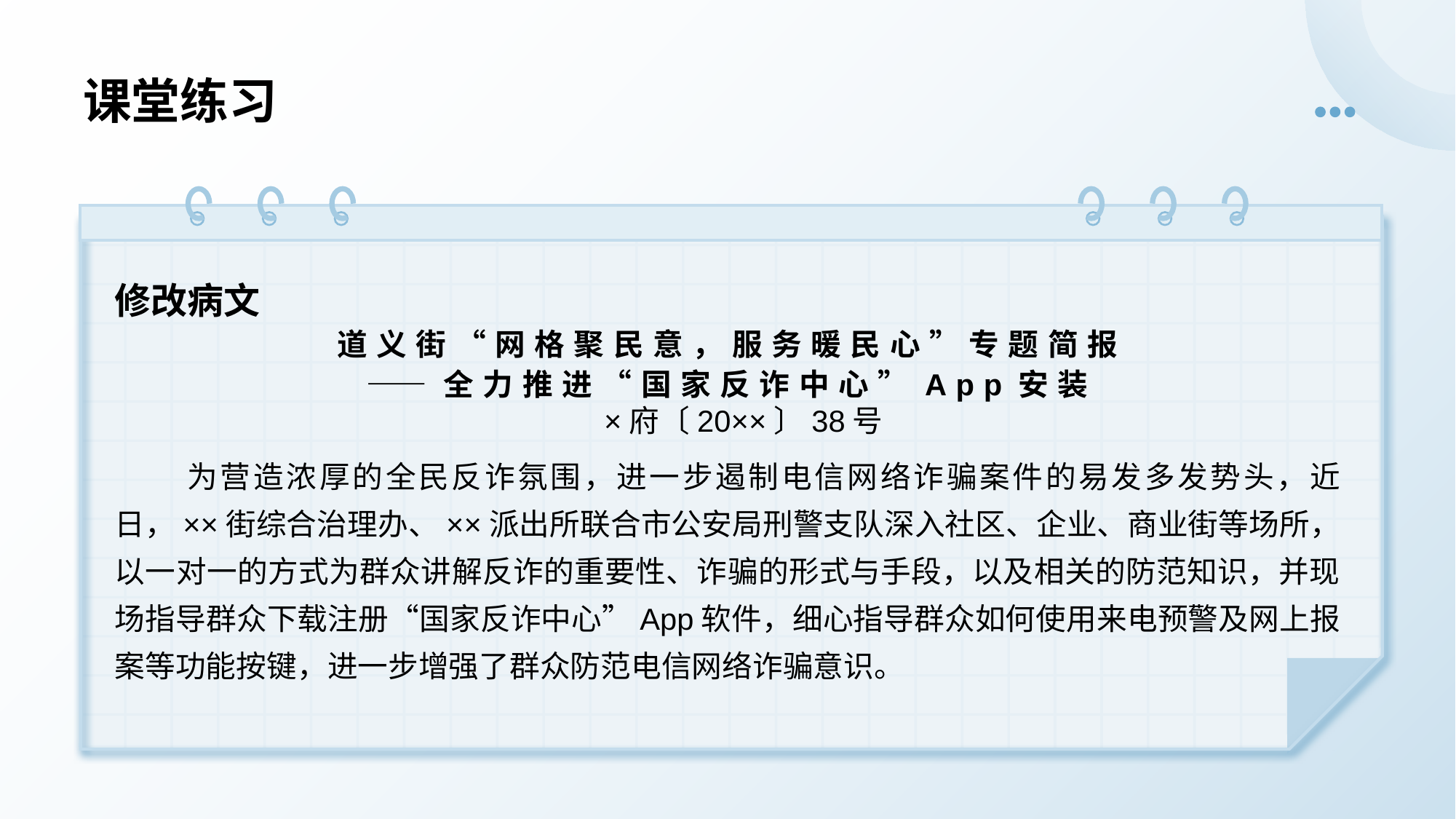

# 课堂练习

修改病文
道义街“网格聚民意，服务暖民心”专题简报
——全力推进“国家反诈中心”App安装
×府〔20××〕38号
 为营造浓厚的全民反诈氛围，进一步遏制电信网络诈骗案件的易发多发势头，近日，××街综合治理办、××派出所联合市公安局刑警支队深入社区、企业、商业街等场所，以一对一的方式为群众讲解反诈的重要性、诈骗的形式与手段，以及相关的防范知识，并现场指导群众下载注册“国家反诈中心”App软件，细心指导群众如何使用来电预警及网上报案等功能按键，进一步增强了群众防范电信网络诈骗意识。